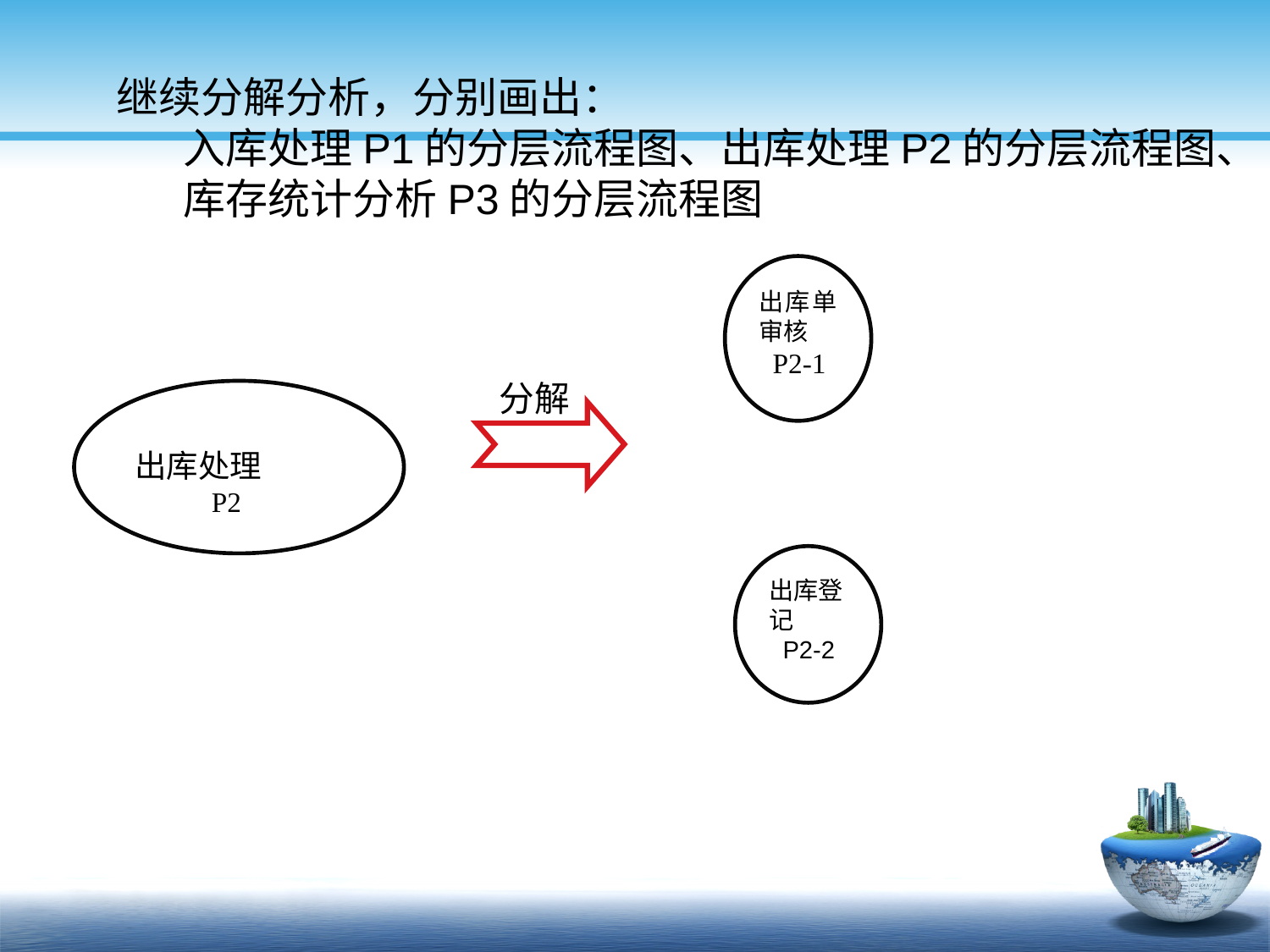

继续分解分析，分别画出：
         入库处理P1的分层流程图、出库处理P2的分层流程图、
         库存统计分析P3的分层流程图
出库单审核
  P2-1
分解

出库处理
           P2

出库登记
  P2-2